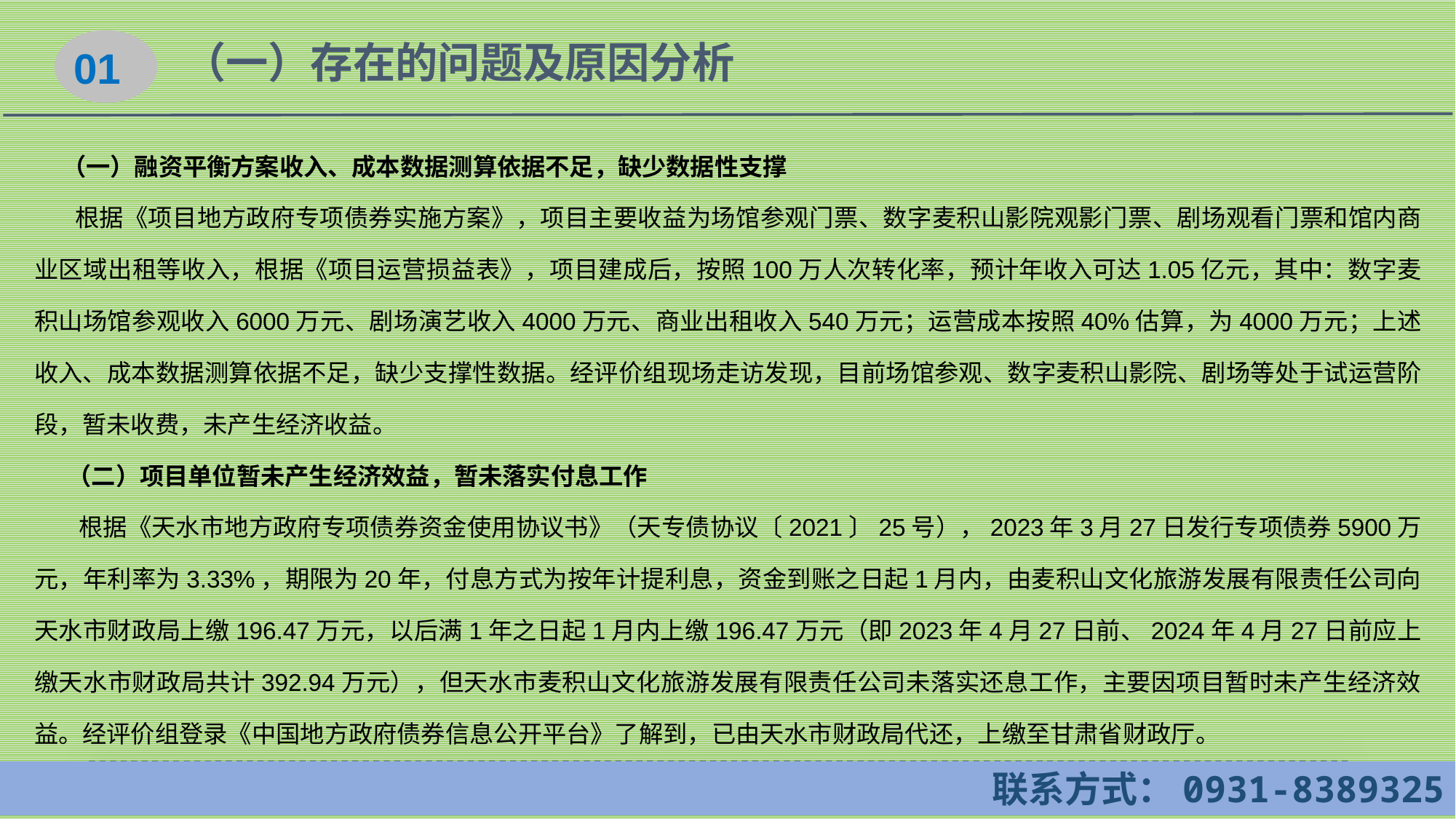

01
（一）存在的问题及原因分析
    （一）融资平衡方案收入、成本数据测算依据不足，缺少数据性支撑
      根据《项目地方政府专项债券实施方案》，项目主要收益为场馆参观门票、数字麦积山影院观影门票、剧场观看门票和馆内商业区域出租等收入，根据《项目运营损益表》，项目建成后，按照100万人次转化率，预计年收入可达1.05亿元，其中：数字麦积山场馆参观收入6000万元、剧场演艺收入4000万元、商业出租收入540万元；运营成本按照40%估算，为4000万元；上述收入、成本数据测算依据不足，缺少支撑性数据。经评价组现场走访发现，目前场馆参观、数字麦积山影院、剧场等处于试运营阶段，暂未收费，未产生经济收益。
     （二）项目单位暂未产生经济效益，暂未落实付息工作
       根据《天水市地方政府专项债券资金使用协议书》（天专债协议〔2021〕25号），2023年3月27日发行专项债券5900万元，年利率为3.33%，期限为20年，付息方式为按年计提利息，资金到账之日起1月内，由麦积山文化旅游发展有限责任公司向天水市财政局上缴196.47万元，以后满1年之日起1月内上缴196.47万元（即2023年4月27日前、2024年4月27日前应上缴天水市财政局共计392.94万元），但天水市麦积山文化旅游发展有限责任公司未落实还息工作，主要因项目暂时未产生经济效益。经评价组登录《中国地方政府债券信息公开平台》了解到，已由天水市财政局代还，上缴至甘肃省财政厅。
19
                                     联系方式：0931-8389325